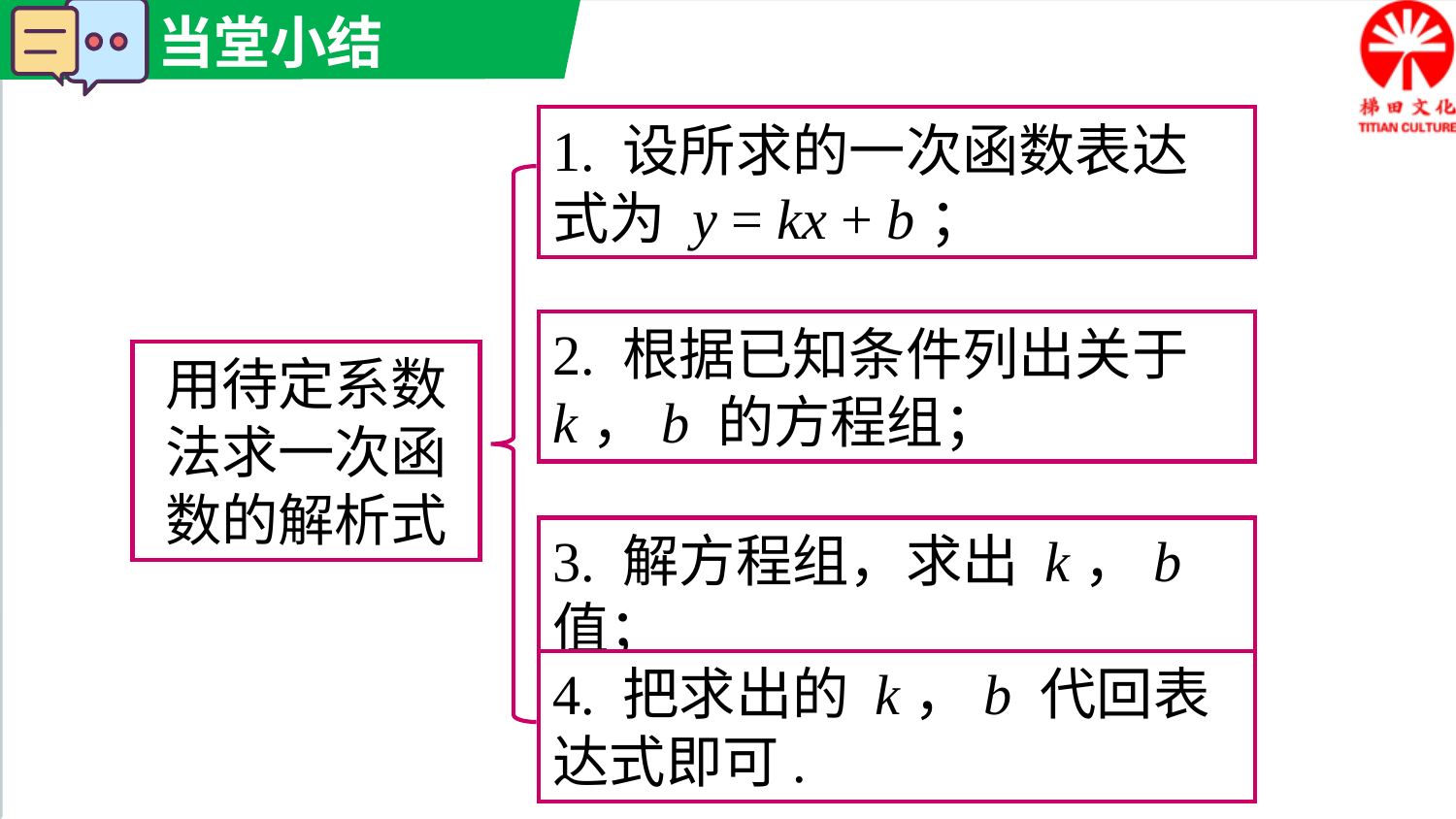

1. 设所求的一次函数表达式为 y = kx + b；

2. 根据已知条件列出关于 k，b 的方程组；
用待定系数法求一次函数的解析式
3. 解方程组，求出 k，b 值；
4. 把求出的 k，b 代回表达式即可.